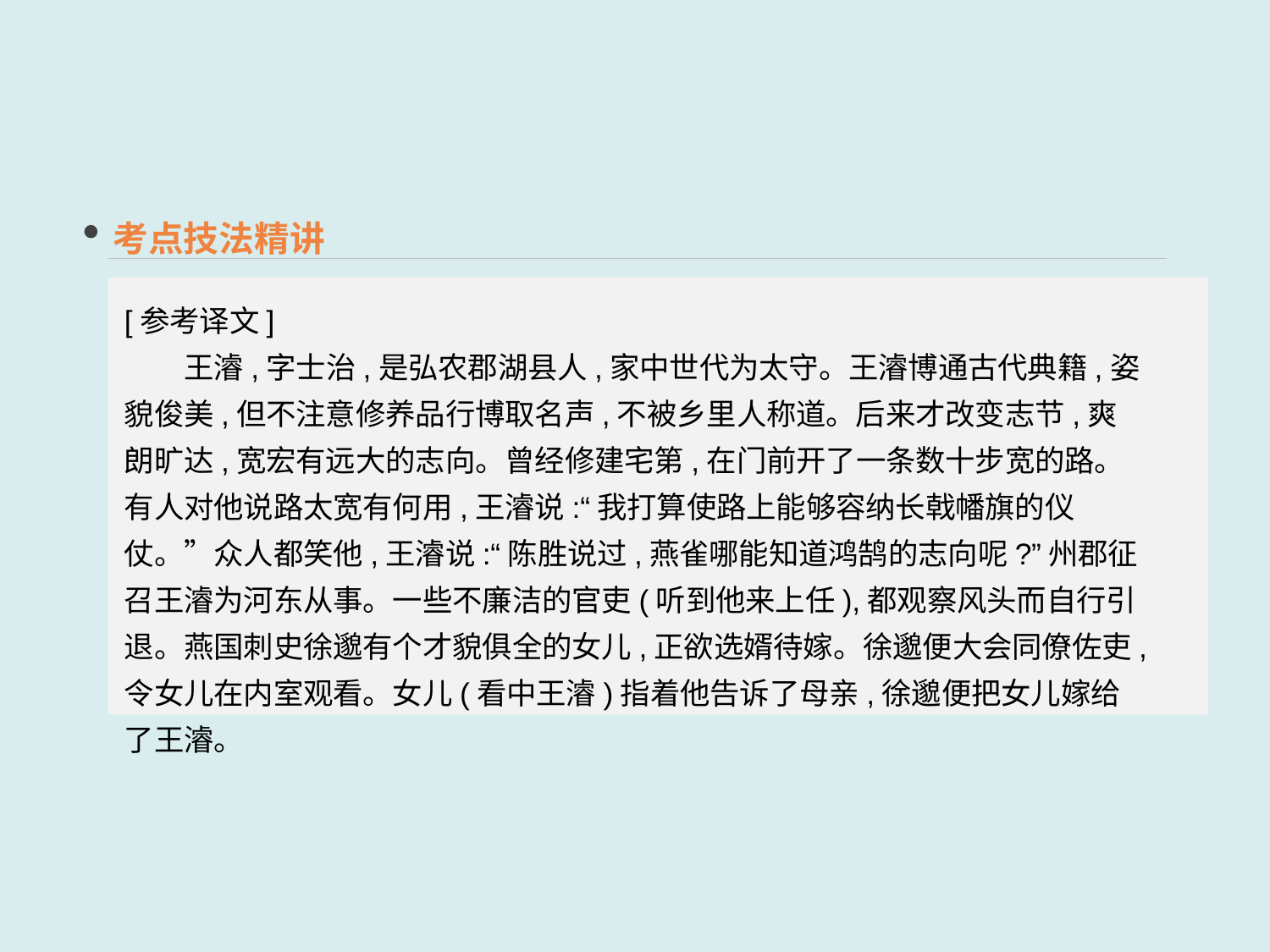

考点技法精讲

[参考译文]
　　王濬,字士治,是弘农郡湖县人,家中世代为太守。王濬博通古代典籍,姿貌俊美,但不注意修养品行博取名声,不被乡里人称道。后来才改变志节,爽朗旷达,宽宏有远大的志向。曾经修建宅第,在门前开了一条数十步宽的路。有人对他说路太宽有何用,王濬说:“我打算使路上能够容纳长戟幡旗的仪仗。”众人都笑他,王濬说:“陈胜说过,燕雀哪能知道鸿鹄的志向呢?”州郡征召王濬为河东从事。一些不廉洁的官吏(听到他来上任),都观察风头而自行引退。燕国刺史徐邈有个才貌俱全的女儿,正欲选婿待嫁。徐邈便大会同僚佐吏,令女儿在内室观看。女儿(看中王濬)指着他告诉了母亲,徐邈便把女儿嫁给了王濬。